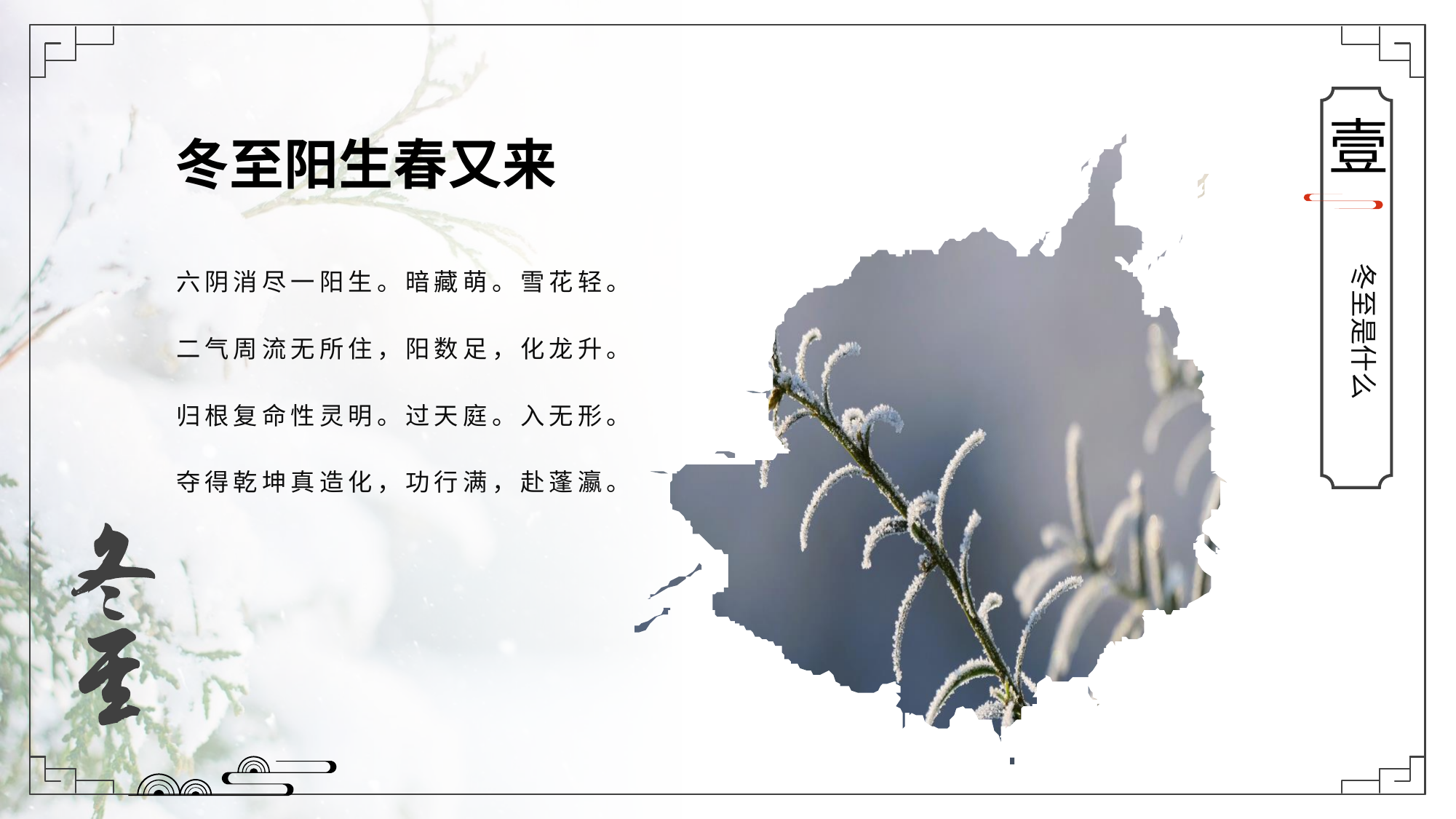

壹

冬至是什么

冬至阳生春又来

六阴消尽一阳生。暗藏萌。雪花轻。
二气周流无所住，阳数足，化龙升。
归根复命性灵明。过天庭。入无形。
夺得乾坤真造化，功行满，赴蓬瀛。